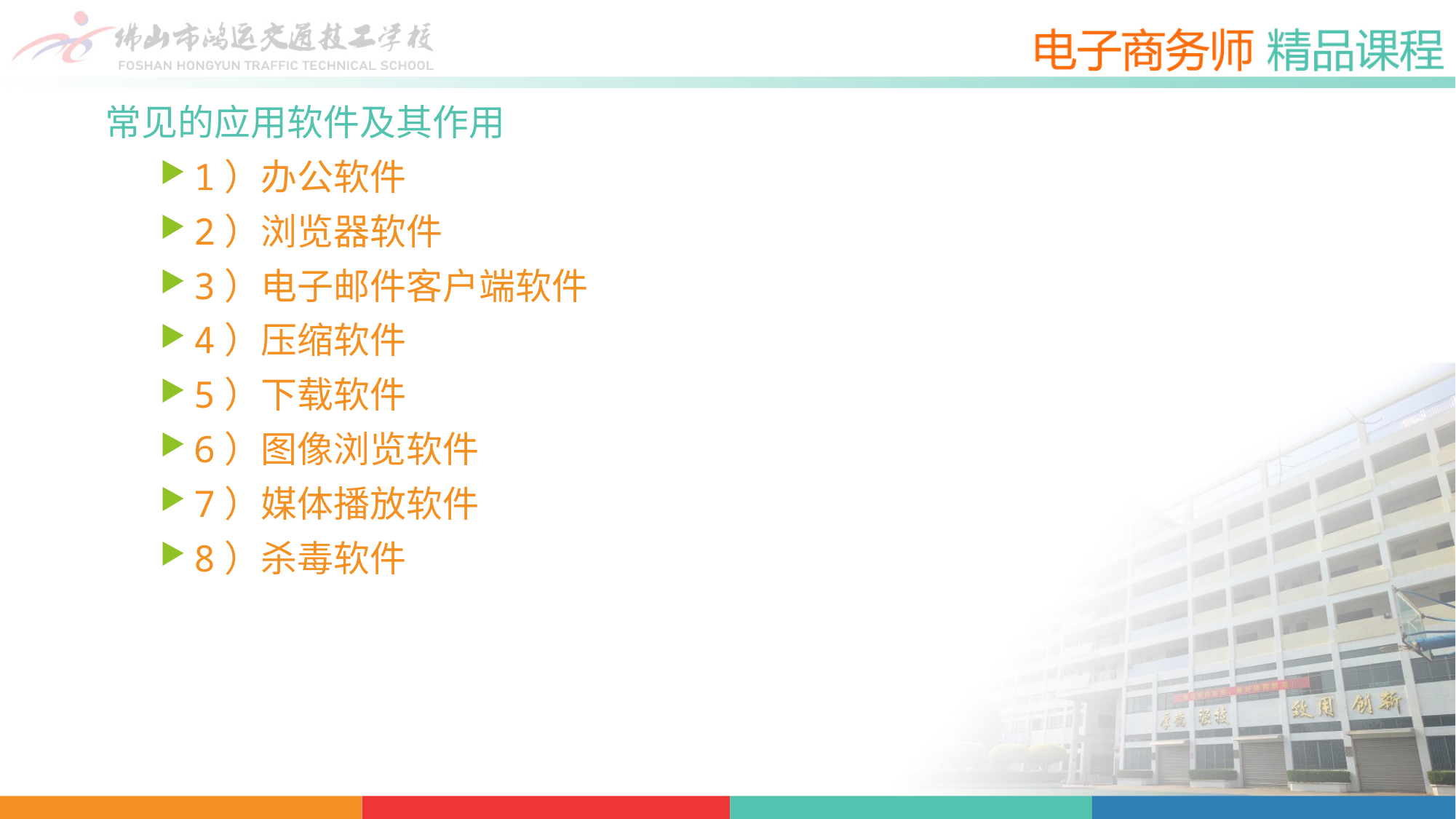

常见的应用软件及其作用
1）办公软件
2）浏览器软件
3）电子邮件客户端软件
4）压缩软件
5）下载软件
6）图像浏览软件
7）媒体播放软件
8）杀毒软件